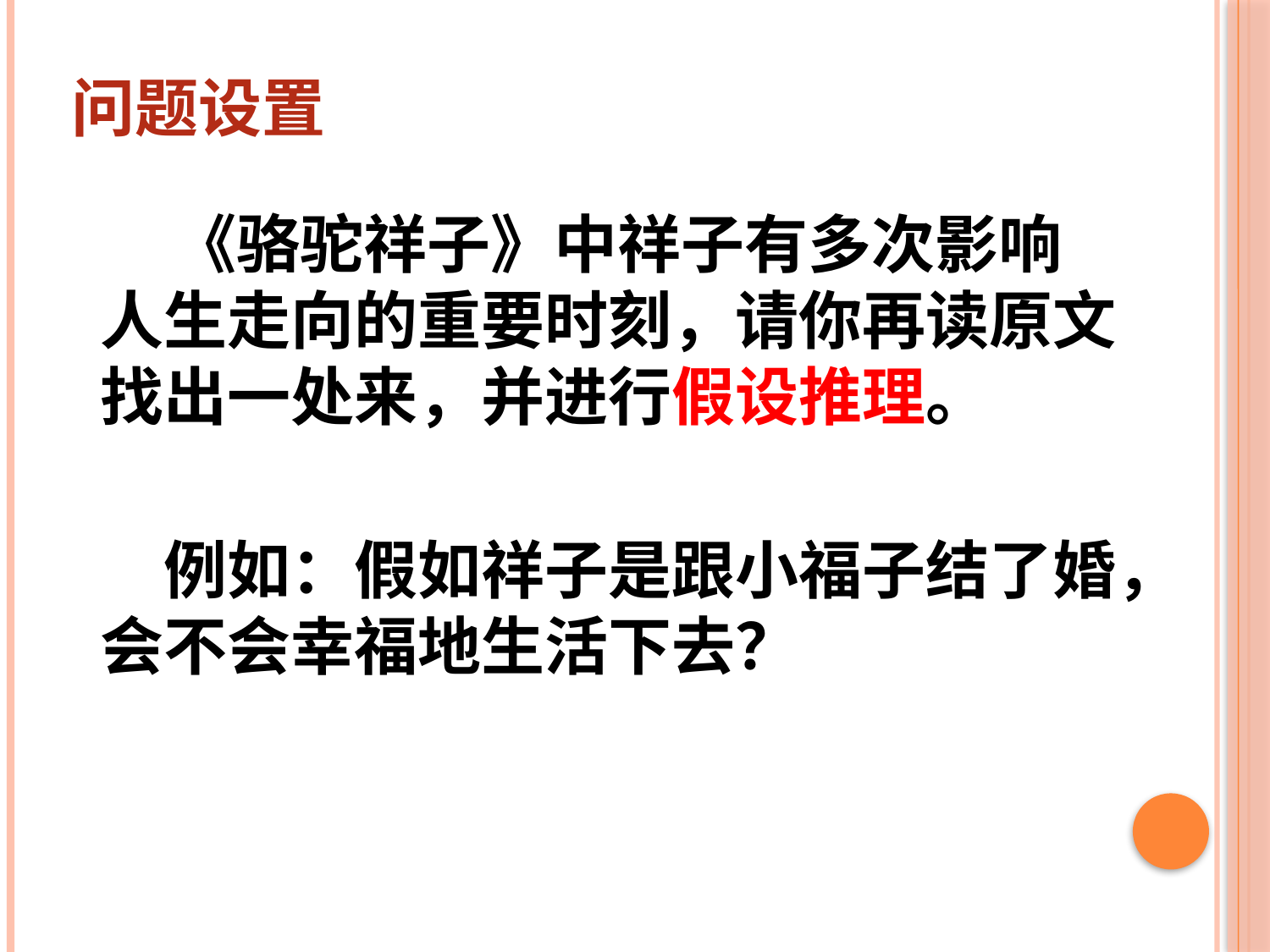

# 问题设置
         《骆驼祥子》中祥子有多次影响人生走向的重要时刻，请你再读原文找出一处来，并进行假设推理。

      例如：假如祥子是跟小福子结了婚，会不会幸福地生活下去？